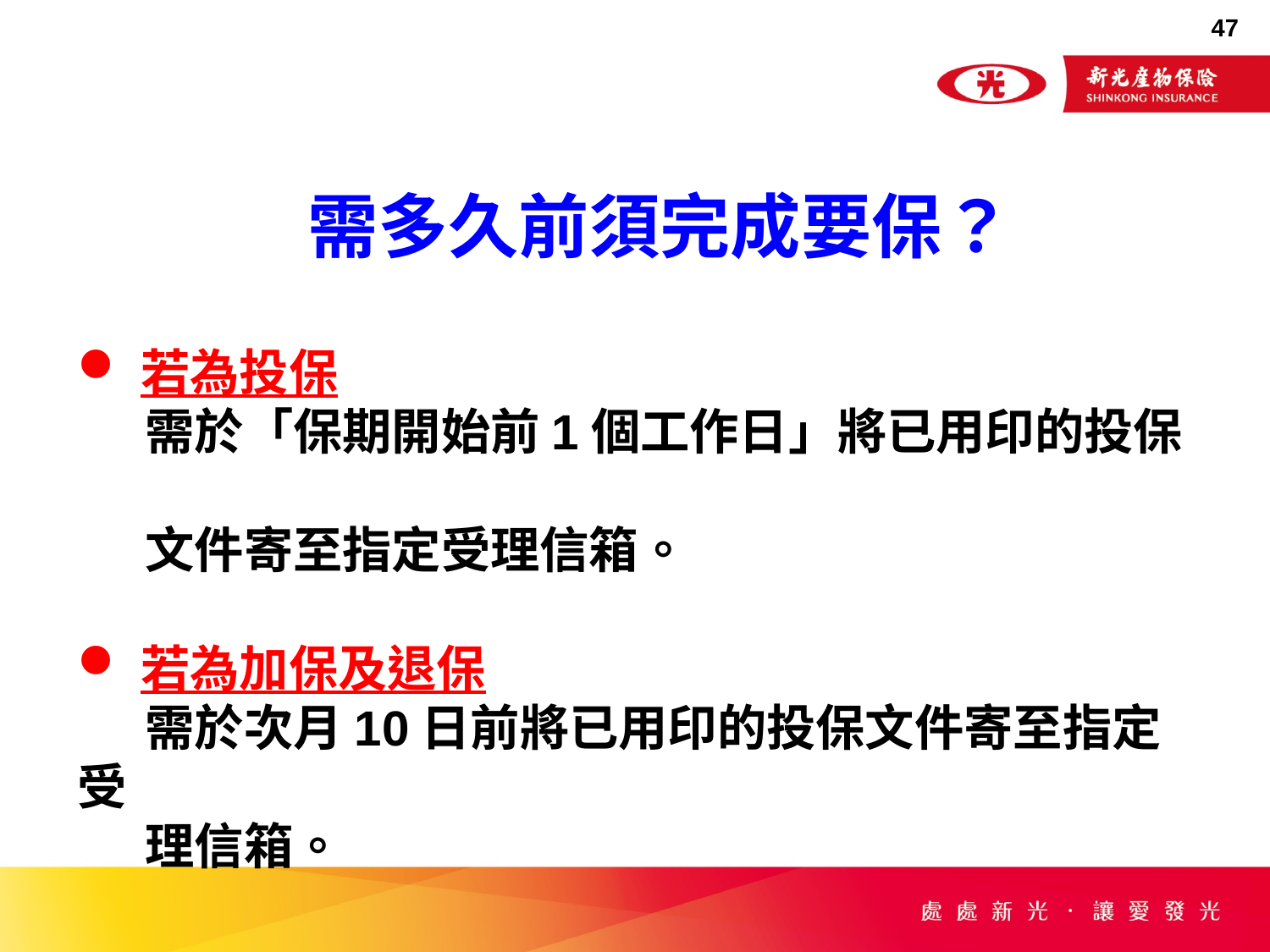

需多久前須完成要保？
若為投保
     需於「保期開始前1個工作日」將已用印的投保
     文件寄至指定受理信箱。

若為加保及退保
     需於次月10日前將已用印的投保文件寄至指定受
     理信箱。